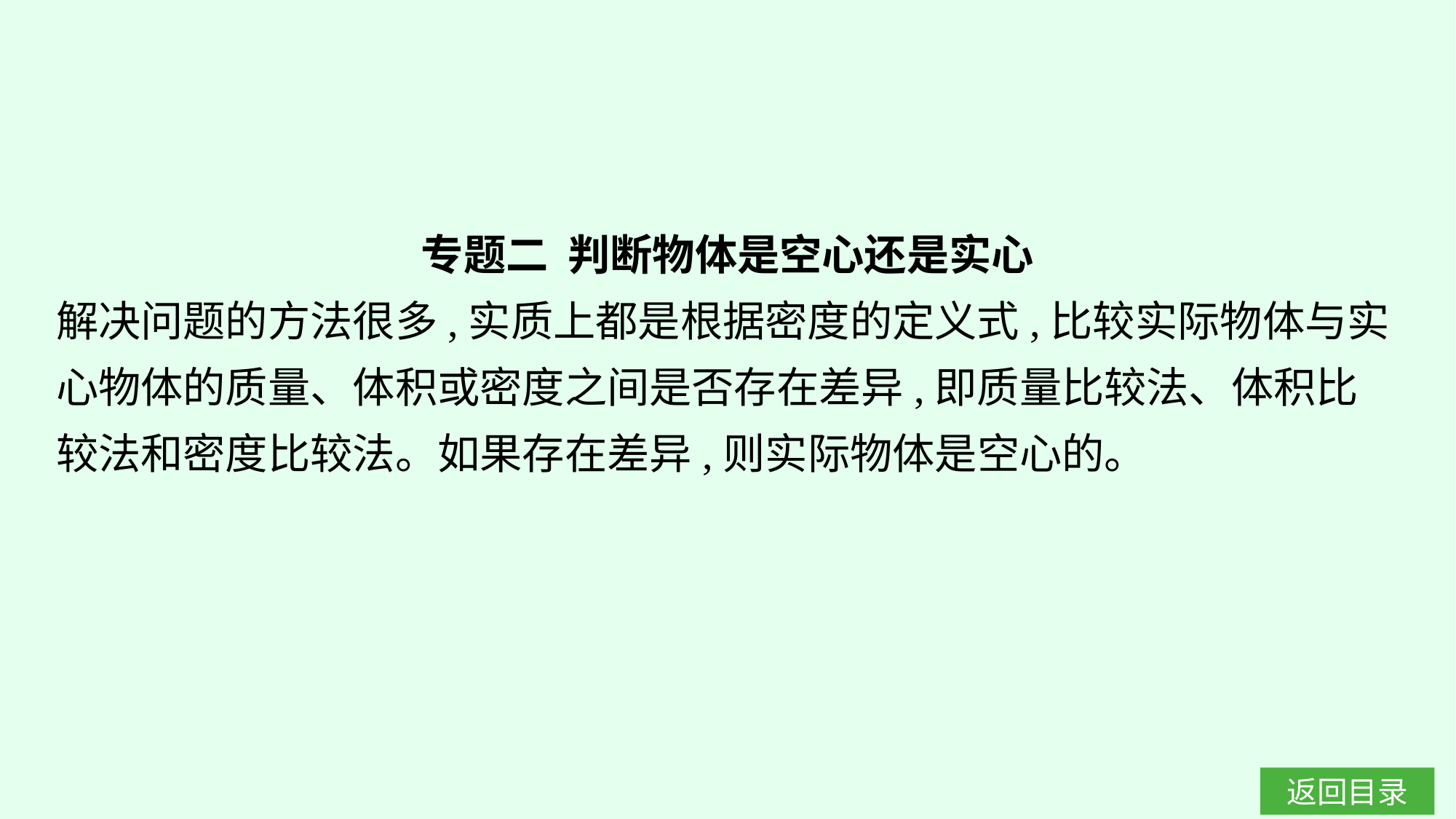

专题二  判断物体是空心还是实心
解决问题的方法很多,实质上都是根据密度的定义式,比较实际物体与实心物体的质量、体积或密度之间是否存在差异,即质量比较法、体积比较法和密度比较法。如果存在差异,则实际物体是空心的。